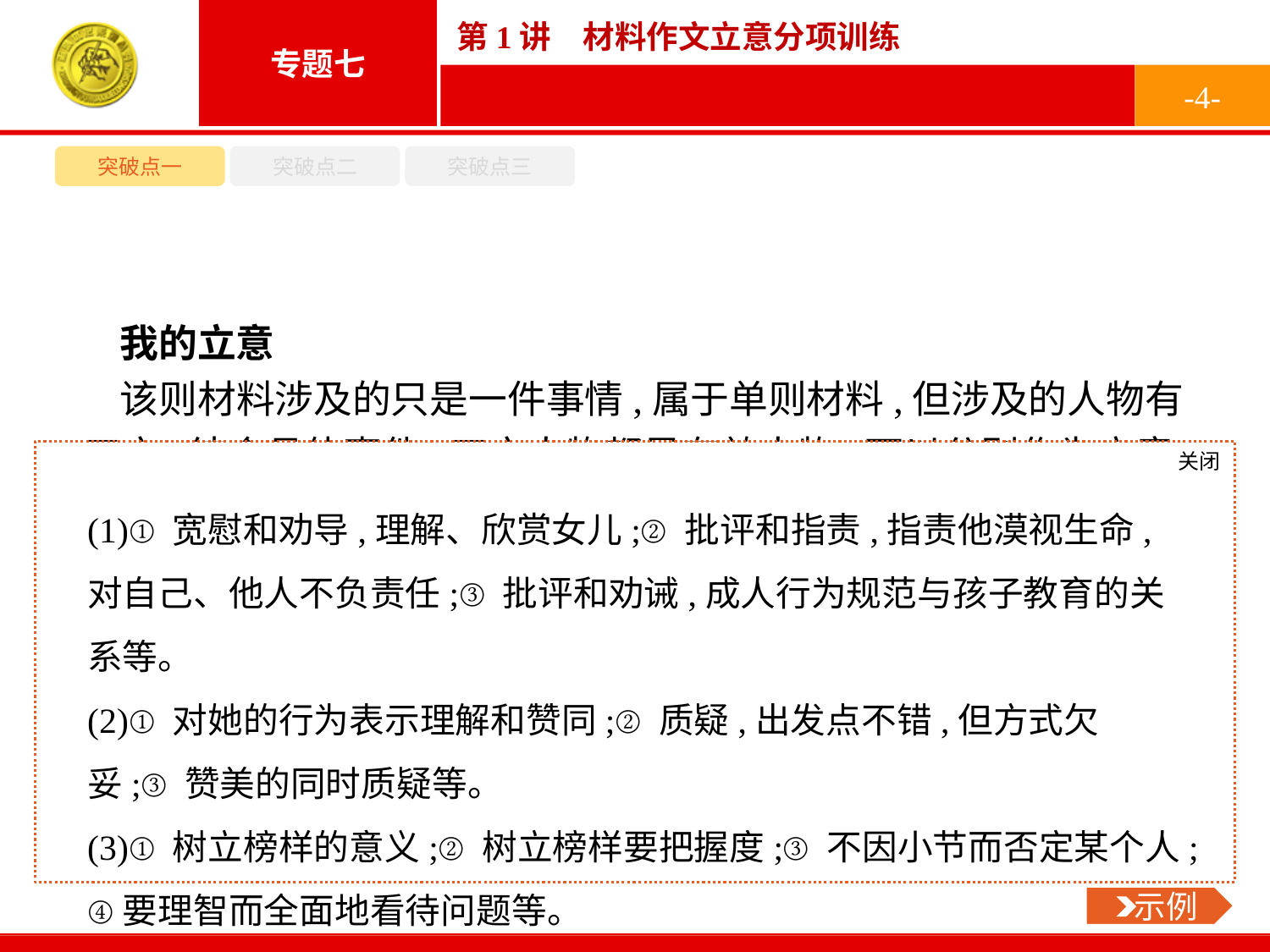

-4-
突破点一
突破点二
突破点三
我的立意
该则材料涉及的只是一件事情,属于单则材料,但涉及的人物有三方,结合具体事件,三方人物都是有效人物,可以分别作为立意切入的角度。
(1)从写给老陈的角度,可以立意为:
(2)从写给小陈的角度,可以立意为:
(3)从写给其他相关方(如警察、网友等)的角度,可以立意为:

关闭
  示例

(1)①宽慰和劝导,理解、欣赏女儿;②批评和指责,指责他漠视生命,对自己、他人不负责任;③批评和劝诫,成人行为规范与孩子教育的关系等。
(2)①对她的行为表示理解和赞同;②质疑,出发点不错,但方式欠妥;③赞美的同时质疑等。
(3)①树立榜样的意义;②树立榜样要把握度;③不因小节而否定某个人;④要理智而全面地看待问题等。
  示例